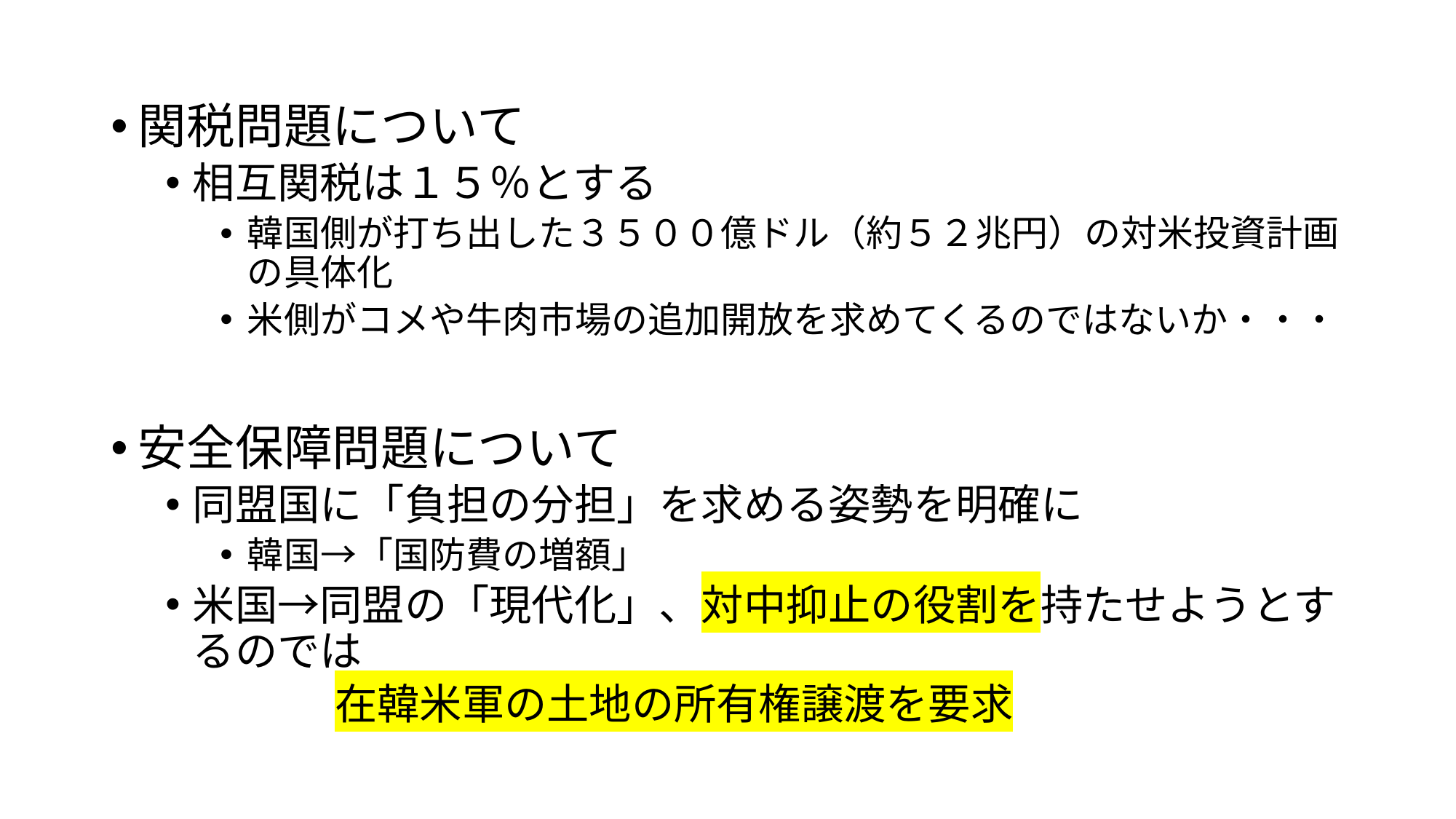

関税問題について
相互関税は１５％とする
韓国側が打ち出した３５００億ドル（約５２兆円）の対米投資計画の具体化
米側がコメや牛肉市場の追加開放を求めてくるのではないか・・・

安全保障問題について
同盟国に「負担の分担」を求める姿勢を明確に
韓国→「国防費の増額」
米国→同盟の「現代化」、対中抑止の役割を持たせようとするのでは
　　　　在韓米軍の土地の所有権譲渡を要求